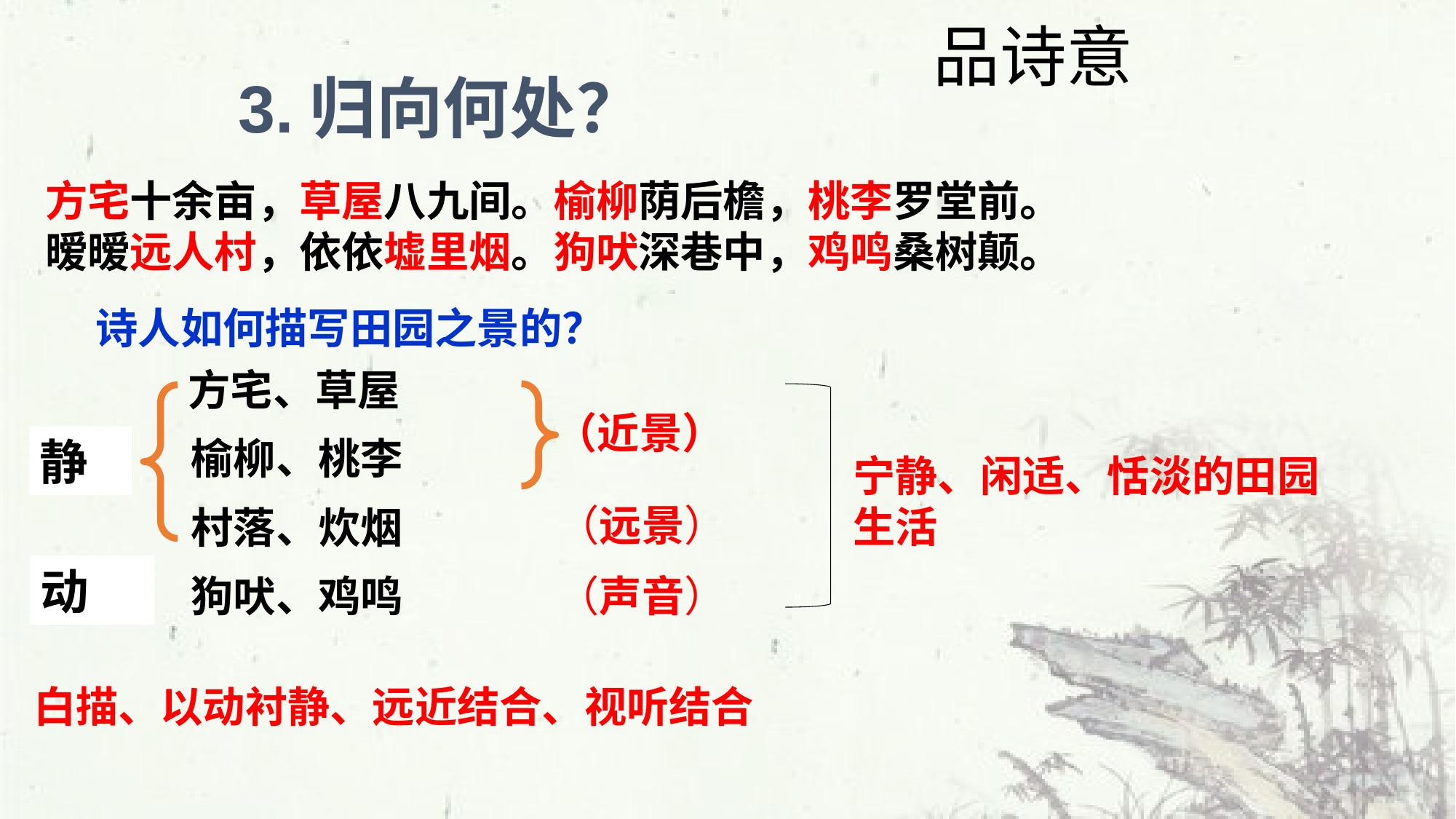

品诗意
3.归向何处？
方宅十余亩，草屋八九间。榆柳荫后檐，桃李罗堂前。
暧暧远人村，依依墟里烟。狗吠深巷中，鸡鸣桑树颠。
诗人如何描写田园之景的？
方宅、草屋

（近景）
静
榆柳、桃李
宁静、闲适、恬淡的田园生活
（远景）
村落、炊烟
动
狗吠、鸡鸣
（声音）
白描、以动衬静、远近结合、视听结合